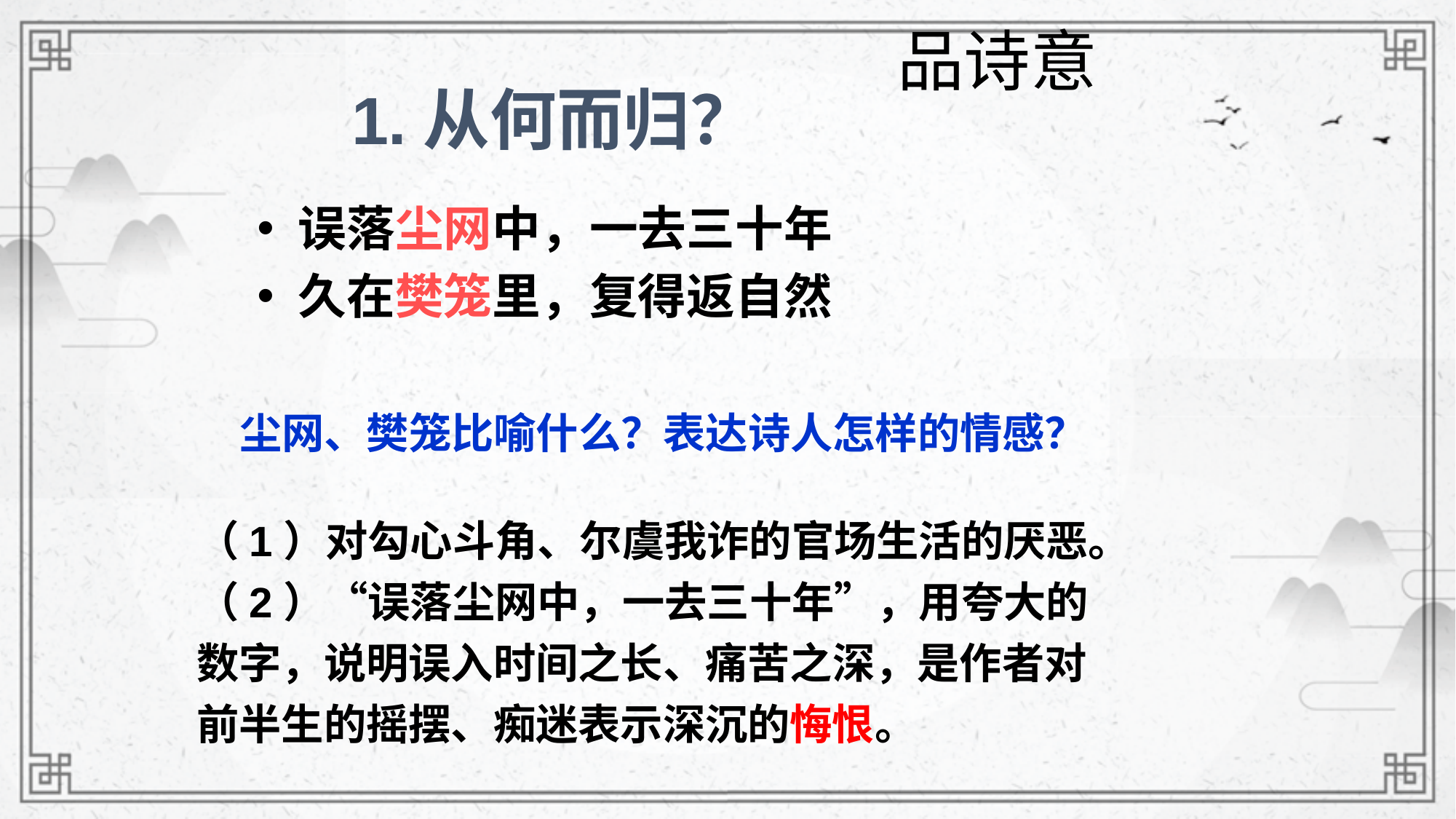

品诗意
1.从何而归？
误落尘网中，一去三十年
久在樊笼里，复得返自然
尘网、樊笼比喻什么？表达诗人怎样的情感？
（1）对勾心斗角、尔虞我诈的官场生活的厌恶。
（2）“误落尘网中，一去三十年”，用夸大的数字，说明误入时间之长、痛苦之深，是作者对前半生的摇摆、痴迷表示深沉的悔恨。